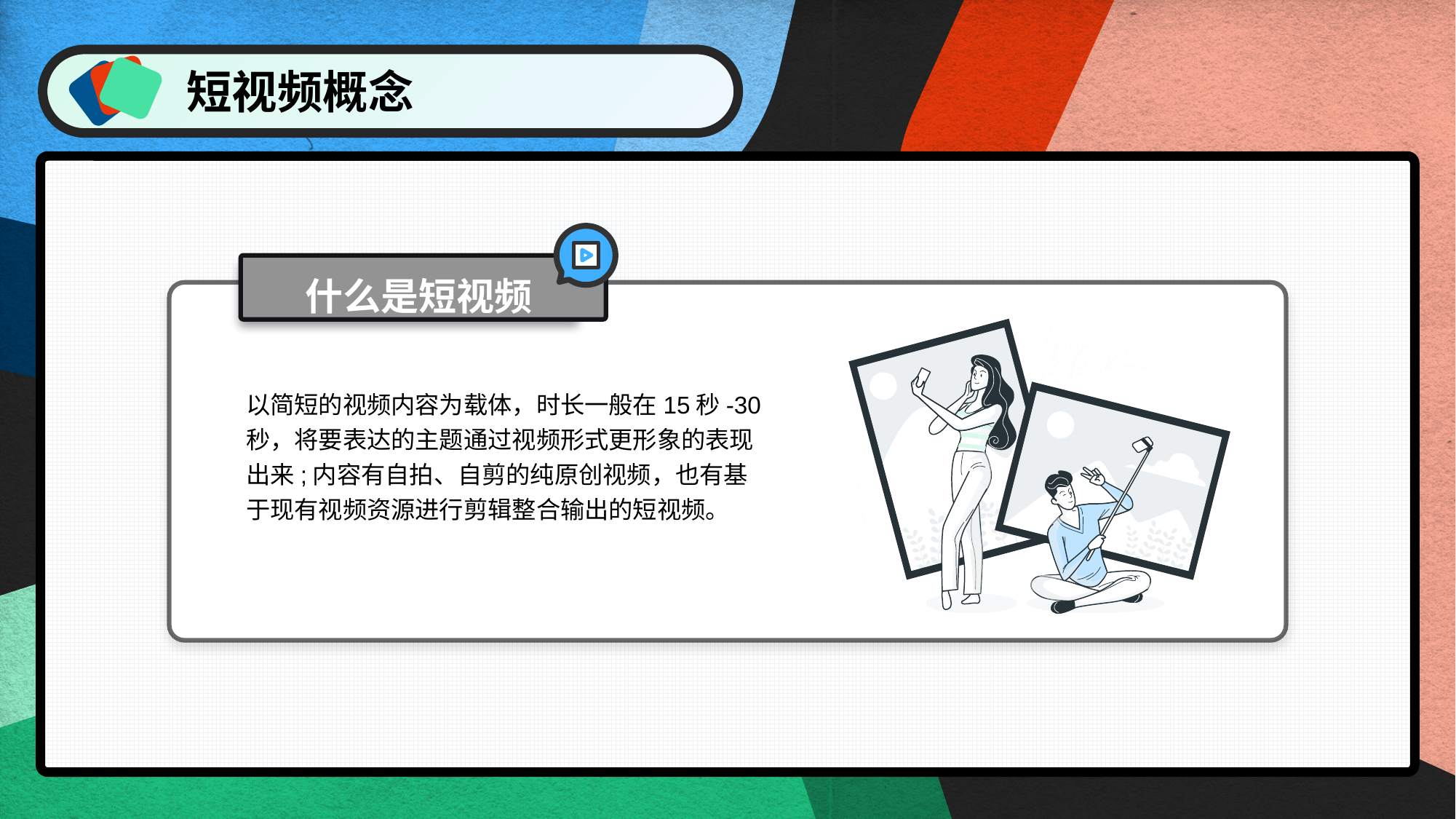

短视频概念

什么是短视频

以简短的视频内容为载体，时长一般在15秒-30秒，将要表达的主题通过视频形式更形象的表现出来;内容有自拍、自剪的纯原创视频，也有基于现有视频资源进行剪辑整合输出的短视频。